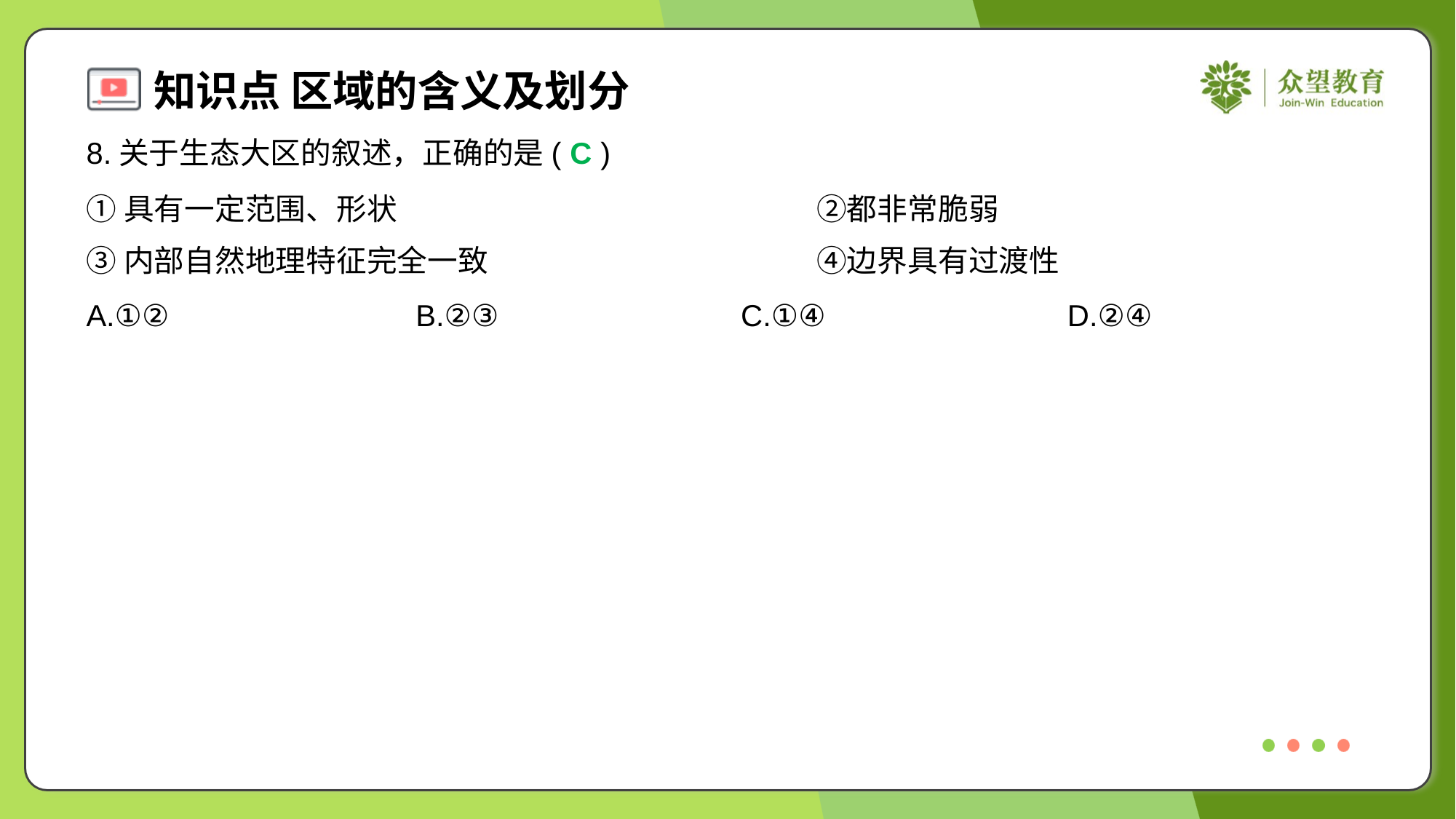

8.关于生态大区的叙述，正确的是(     )
C
①具有一定范围、形状	②都非常脆弱
③内部自然地理特征完全一致	④边界具有过渡性
A.①②	B.②③	C.①④	D.②④